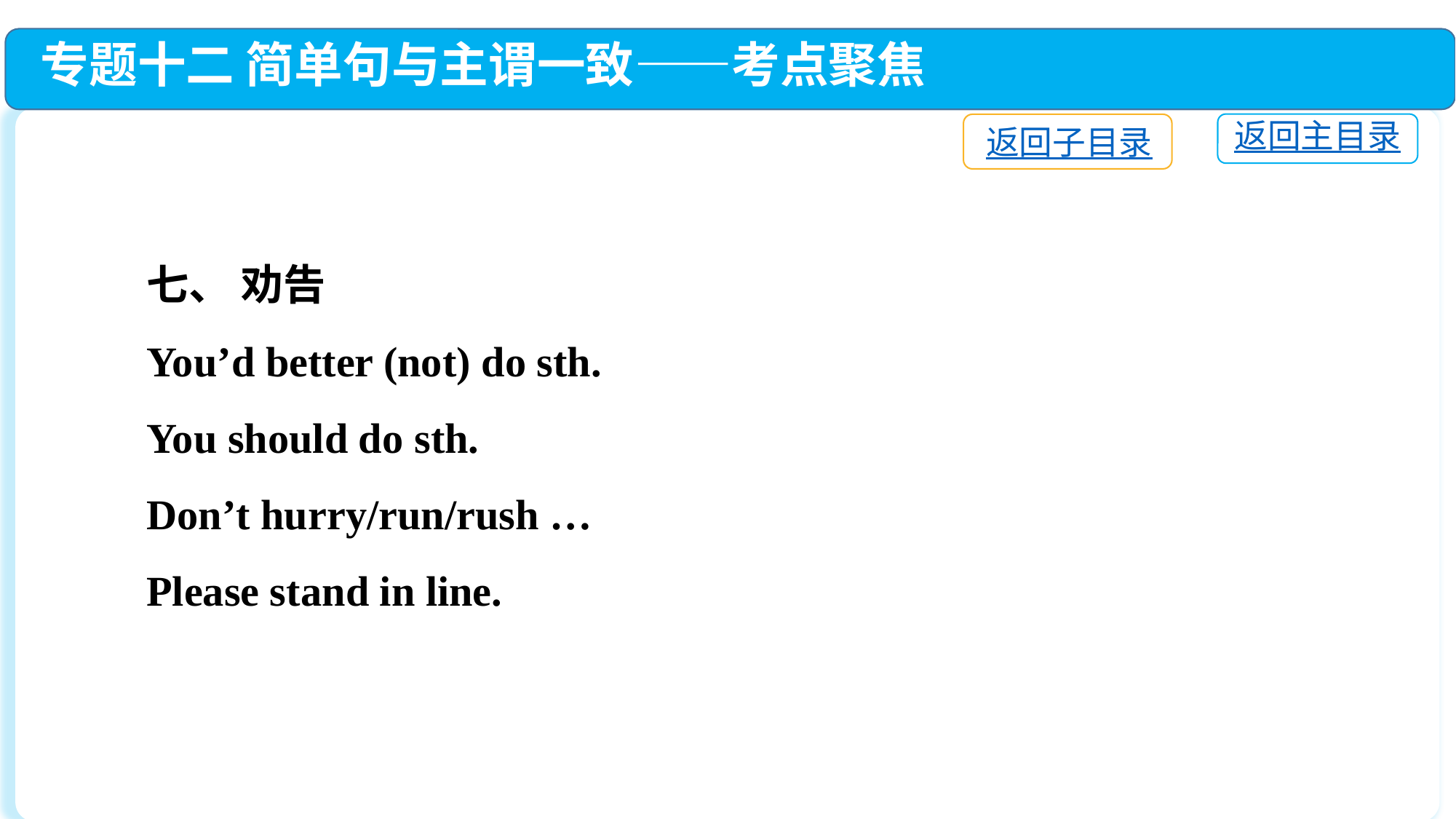

专题十二 简单句与主谓一致——考点聚焦

返回主目录

返回子目录
七、 劝告
You’d better (not) do sth.
You should do sth.
Don’t hurry/run/rush …
Please stand in line.